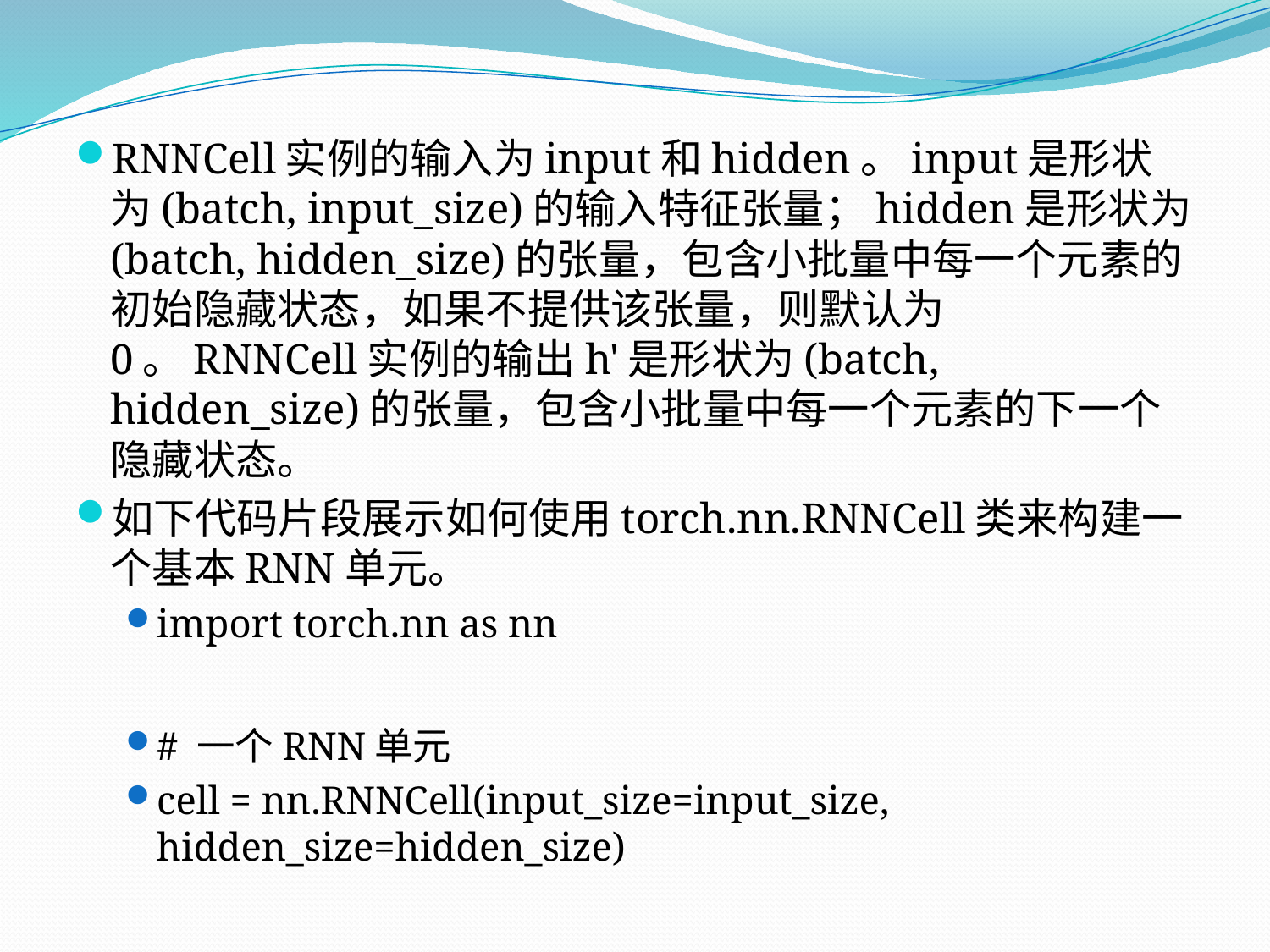

RNNCell实例的输入为input和hidden。input是形状为(batch, input_size)的输入特征张量；hidden是形状为(batch, hidden_size)的张量，包含小批量中每一个元素的初始隐藏状态，如果不提供该张量，则默认为0。RNNCell实例的输出h'是形状为(batch, hidden_size)的张量，包含小批量中每一个元素的下一个隐藏状态。
如下代码片段展示如何使用torch.nn.RNNCell类来构建一个基本RNN单元。
import torch.nn as nn

# 一个RNN单元
cell = nn.RNNCell(input_size=input_size, hidden_size=hidden_size)